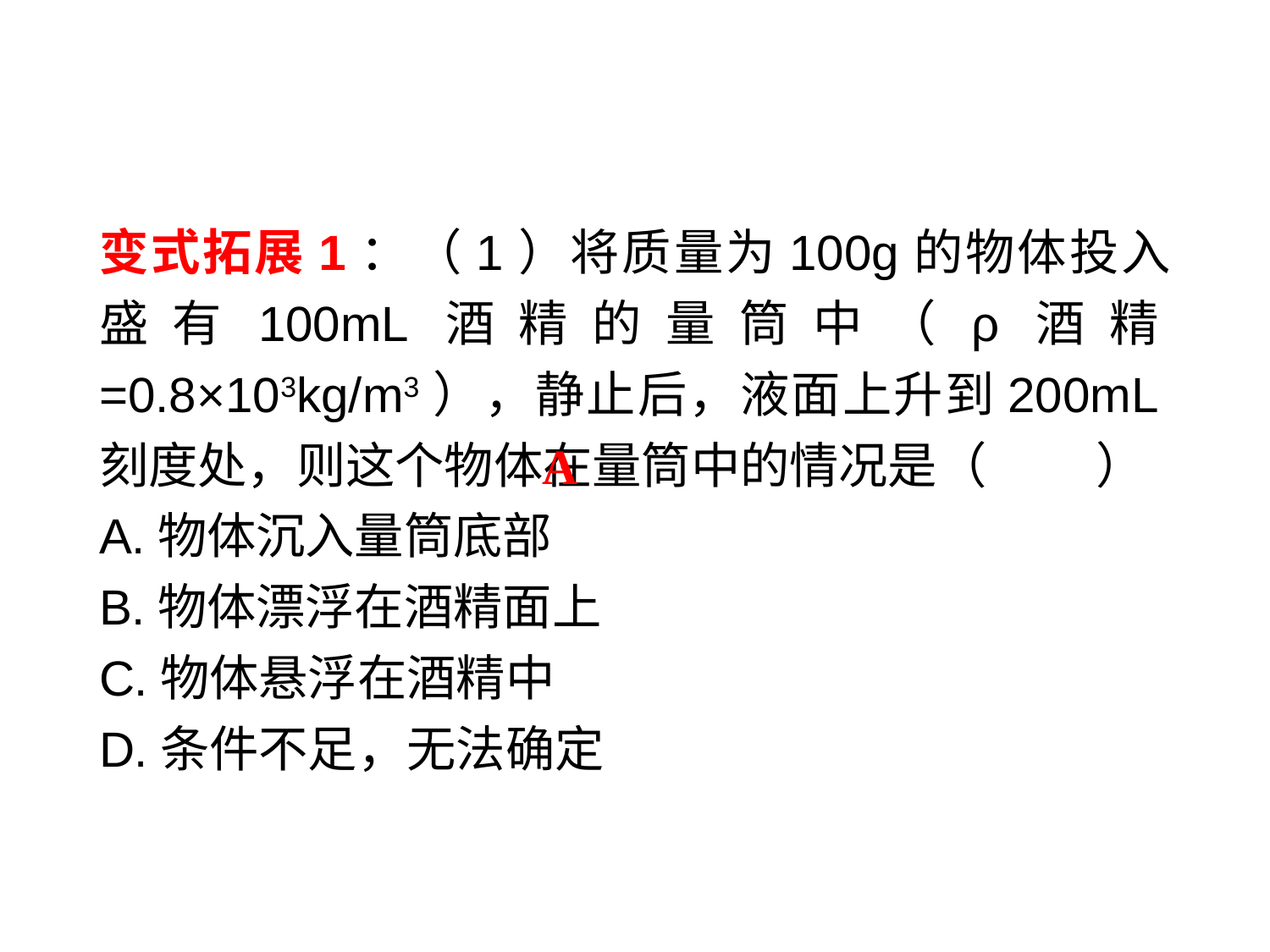

变式拓展1：（1）将质量为100g的物体投入盛有100mL酒精的量筒中（ρ酒精=0.8×103kg/m3），静止后，液面上升到200mL刻度处，则这个物体在量筒中的情况是（　 　）
A.物体沉入量筒底部
B.物体漂浮在酒精面上
C.物体悬浮在酒精中
D.条件不足，无法确定
A